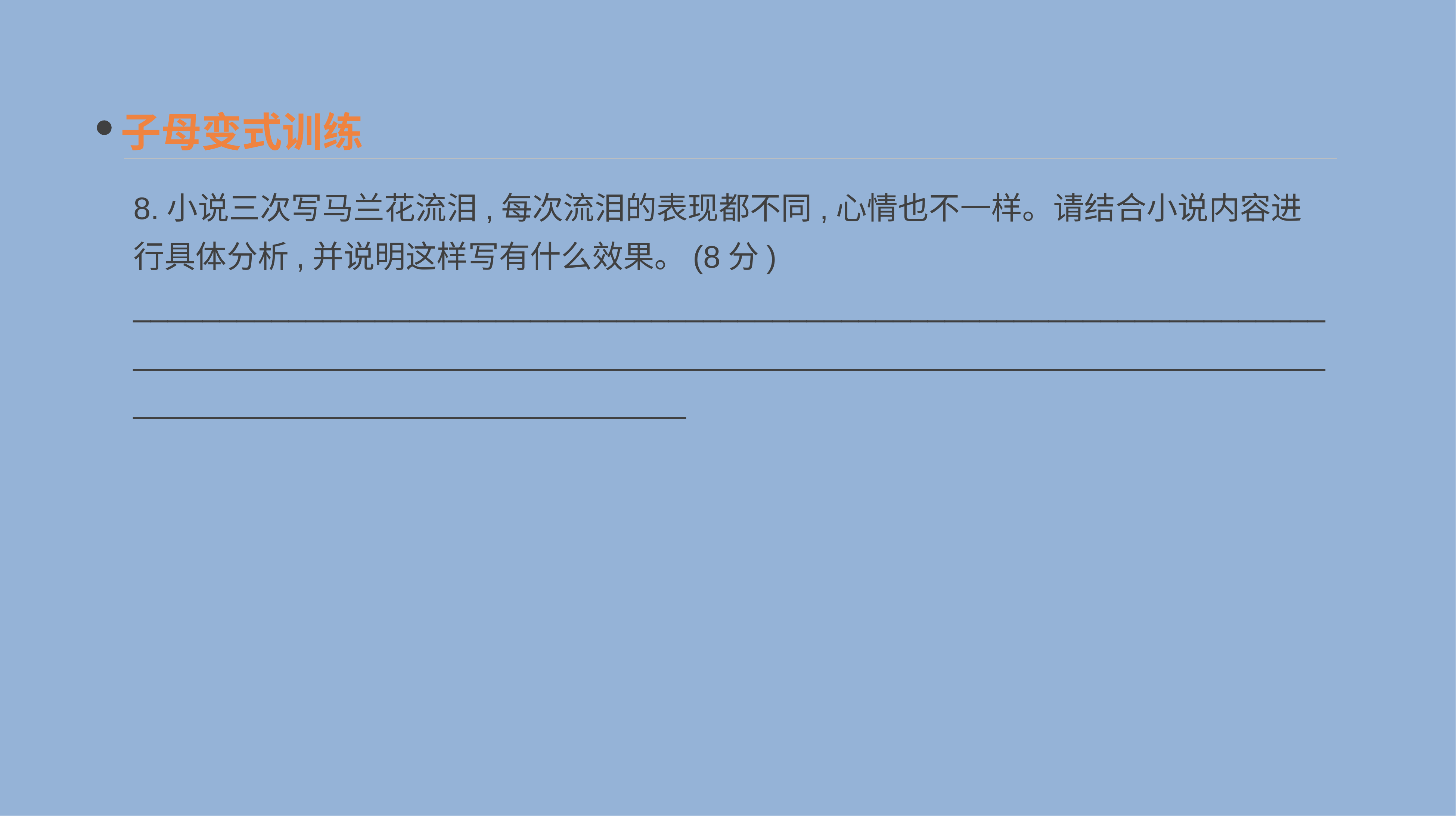

子母变式训练

8.小说三次写马兰花流泪,每次流泪的表现都不同,心情也不一样。请结合小说内容进行具体分析,并说明这样写有什么效果。(8分)
__________________________________________________________________________________________________________________________________________________________________________